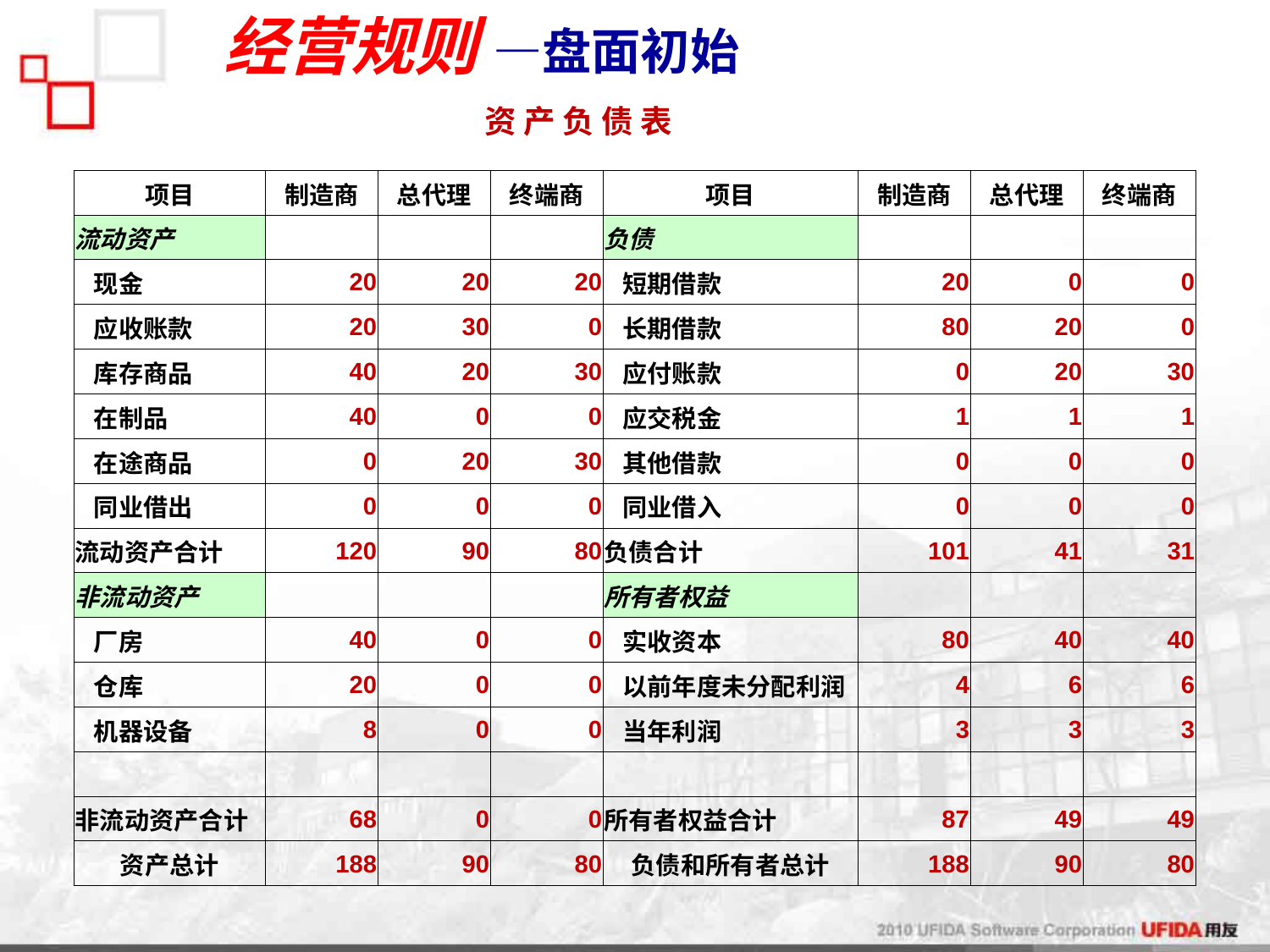

# 经营规则 —盘面初始
| 资 产 负 债 表 |  |  |  |  |  |  |  |
| --- | --- | --- | --- | --- | --- | --- | --- |
|  |  |  |  |  |  |  |  |
| 项目 | 制造商 | 总代理 | 终端商 | 项目 | 制造商 | 总代理 | 终端商 |
| 流动资产 |  |  |  | 负债 |  |  |  |
| 现金 | 20 | 20 | 20 | 短期借款 | 20 | 0 | 0 |
| 应收账款 | 20 | 30 | 0 | 长期借款 | 80 | 20 | 0 |
| 库存商品 | 40 | 20 | 30 | 应付账款 | 0 | 20 | 30 |
| 在制品 | 40 | 0 | 0 | 应交税金 | 1 | 1 | 1 |
| 在途商品 | 0 | 20 | 30 | 其他借款 | 0 | 0 | 0 |
| 同业借出 | 0 | 0 | 0 | 同业借入 | 0 | 0 | 0 |
| 流动资产合计 | 120 | 90 | 80 | 负债合计 | 101 | 41 | 31 |
| 非流动资产 |  |  |  | 所有者权益 |  |  |  |
| 厂房 | 40 | 0 | 0 | 实收资本 | 80 | 40 | 40 |
| 仓库 | 20 | 0 | 0 | 以前年度未分配利润 | 4 | 6 | 6 |
| 机器设备 | 8 | 0 | 0 | 当年利润 | 3 | 3 | 3 |
|  |  |  |  |  |  |  |  |
| 非流动资产合计 | 68 | 0 | 0 | 所有者权益合计 | 87 | 49 | 49 |
| 资产总计 | 188 | 90 | 80 | 负债和所有者总计 | 188 | 90 | 80 |